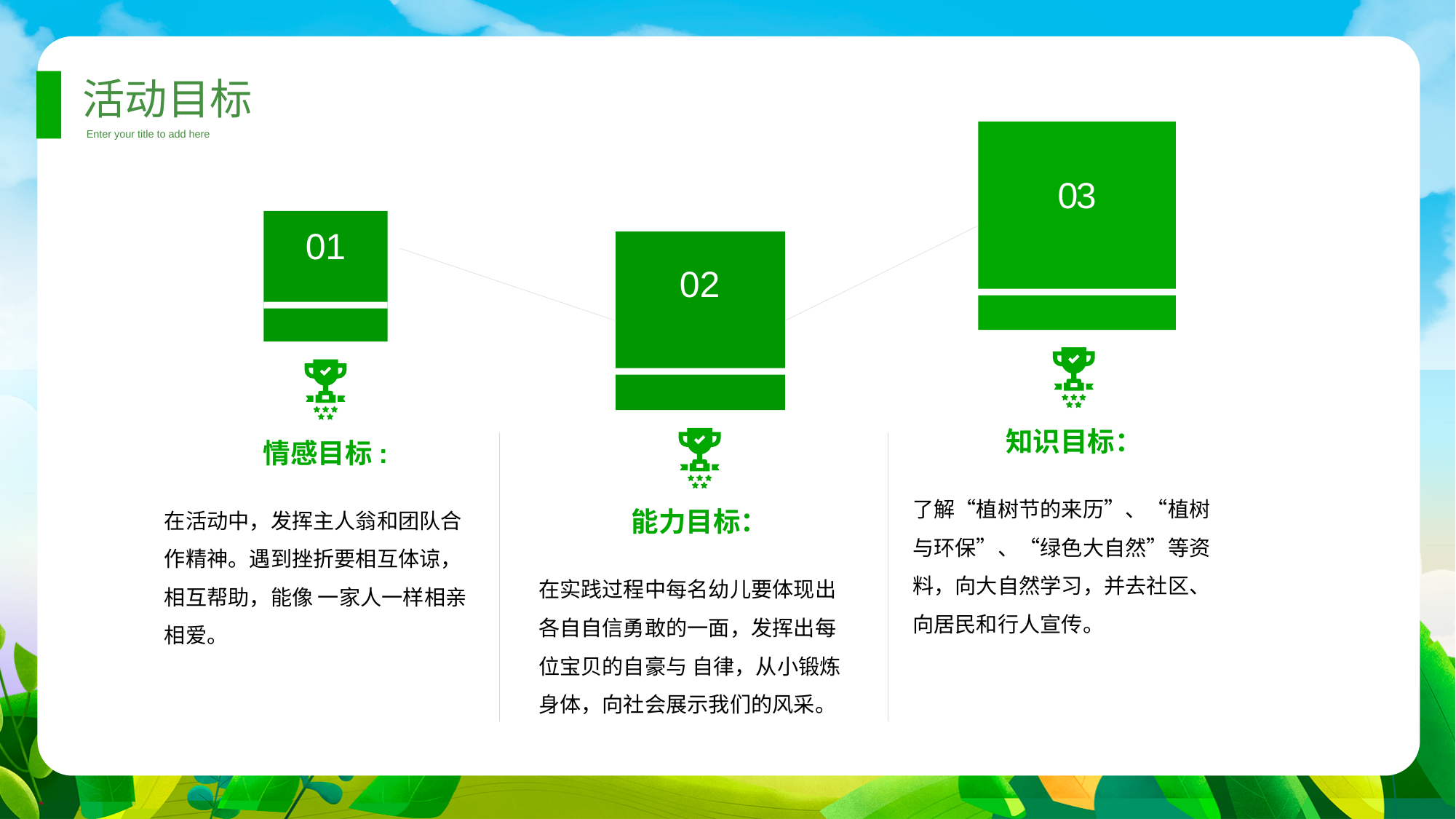

活动目标

Enter your title to add here

03

01

02

知识目标：
情感目标:

了解“植树节的来历”、“植树与环保”、“绿色大自然”等资料，向大自然学习，并去社区、向居民和行人宣传。
能力目标：
在活动中，发挥主人翁和团队合作精神。遇到挫折要相互体谅，相互帮助，能像 一家人一样相亲相爱。
在实践过程中每名幼儿要体现出各自自信勇敢的一面，发挥出每位宝贝的自豪与 自律，从小锻炼身体，向社会展示我们的风采。